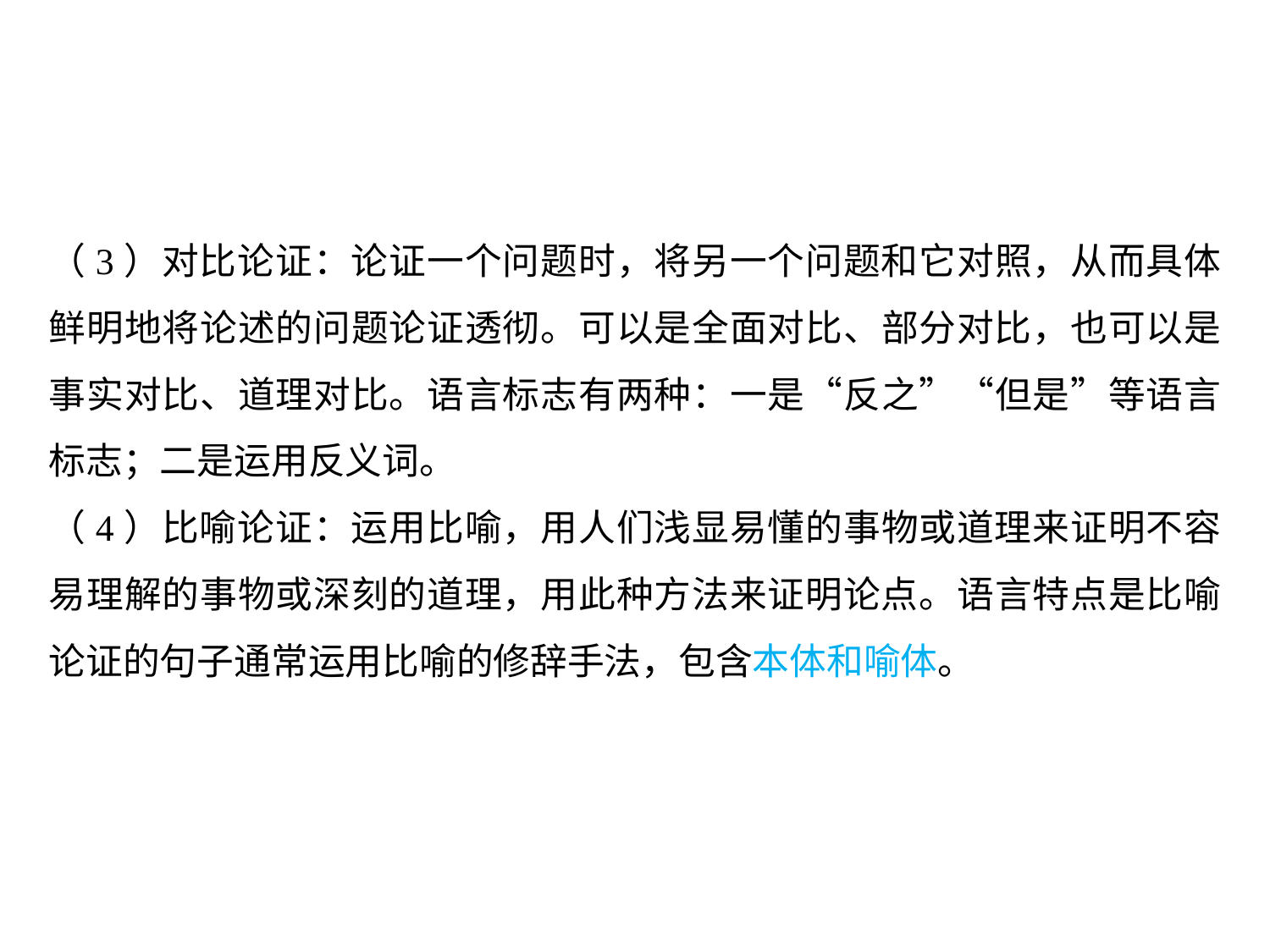

（3）对比论证：论证一个问题时，将另一个问题和它对照，从而具体鲜明地将论述的问题论证透彻。可以是全面对比、部分对比，也可以是事实对比、道理对比。语言标志有两种：一是“反之”“但是”等语言标志；二是运用反义词。
（4）比喻论证：运用比喻，用人们浅显易懂的事物或道理来证明不容易理解的事物或深刻的道理，用此种方法来证明论点。语言特点是比喻论证的句子通常运用比喻的修辞手法，包含本体和喻体。